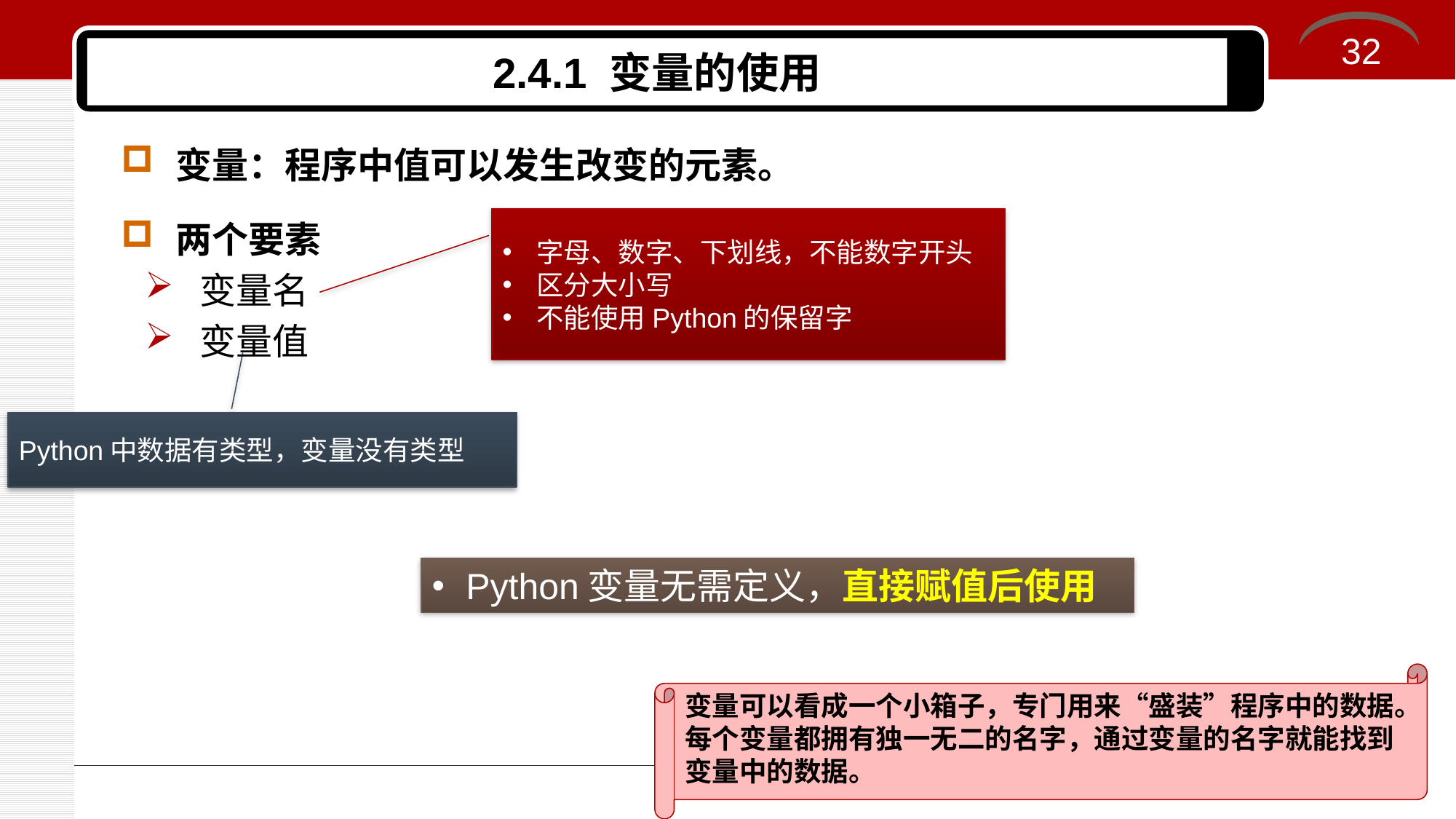

32
# 2.4.1 变量的使用
变量：程序中值可以发生改变的元素。

字母、数字、下划线，不能数字开头
区分大小写
不能使用Python的保留字
两个要素
变量名
变量值

Python中数据有类型，变量没有类型
Python变量无需定义，直接赋值后使用
变量可以看成一个小箱子，专门用来“盛装”程序中的数据。每个变量都拥有独一无二的名字，通过变量的名字就能找到变量中的数据。